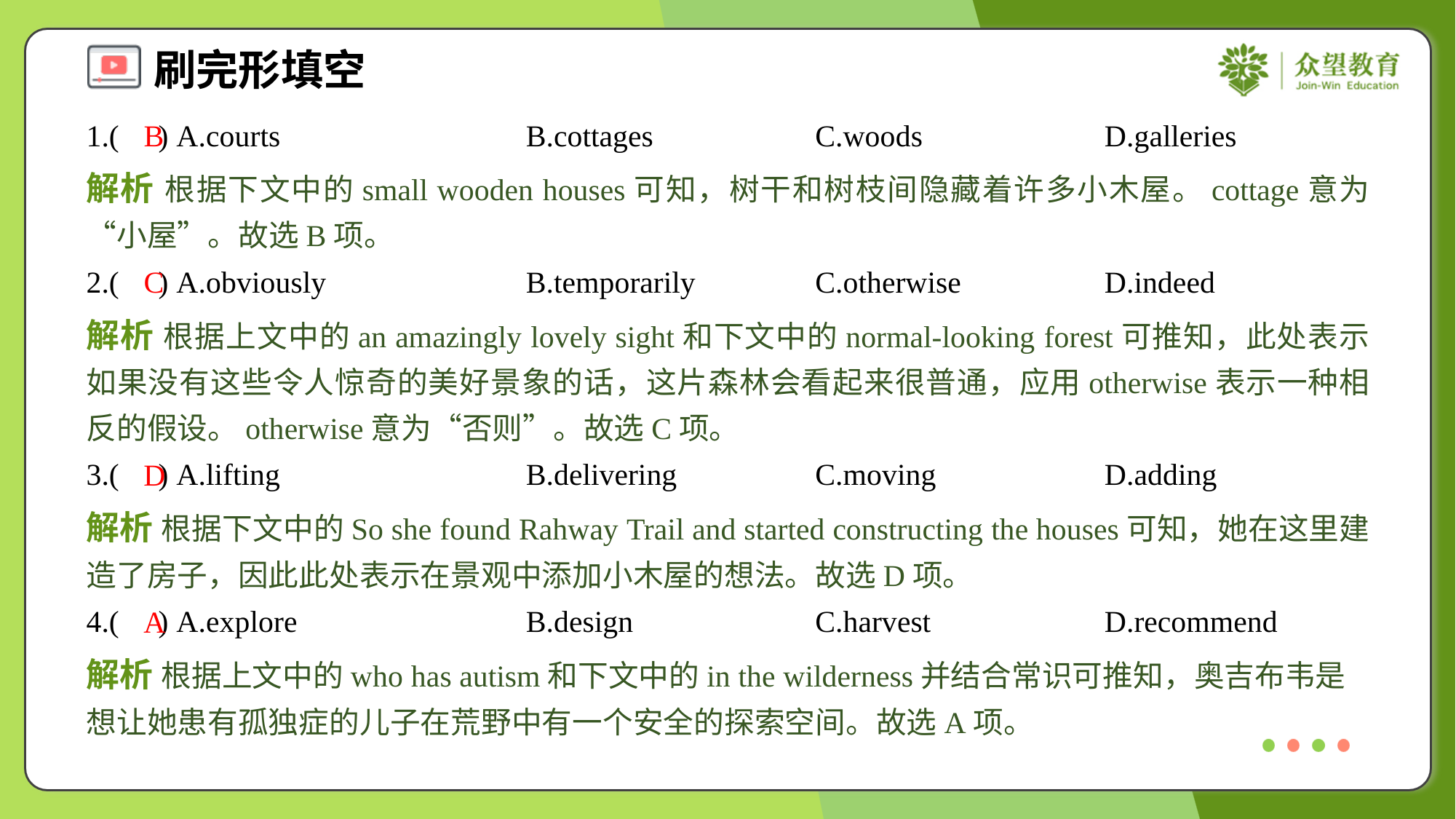

1.(     ) A.courts	B.cottages	C.woods	D.galleries
B
解析 根据下文中的small wooden houses可知，树干和树枝间隐藏着许多小木屋。cottage意为“小屋”。故选B项。
2.(     ) A.obviously	B.temporarily	C.otherwise	D.indeed
C
解析 根据上文中的an amazingly lovely sight和下文中的normal-looking forest可推知，此处表示如果没有这些令人惊奇的美好景象的话，这片森林会看起来很普通，应用otherwise表示一种相反的假设。otherwise意为“否则”。故选C项。
3.(     ) A.lifting	B.delivering	C.moving	D.adding
D
解析 根据下文中的So she found Rahway Trail and started constructing the houses可知，她在这里建造了房子，因此此处表示在景观中添加小木屋的想法。故选D项。
4.(     ) A.explore	B.design	C.harvest	D.recommend
A
解析 根据上文中的who has autism和下文中的in the wilderness并结合常识可推知，奥吉布韦是想让她患有孤独症的儿子在荒野中有一个安全的探索空间。故选A项。